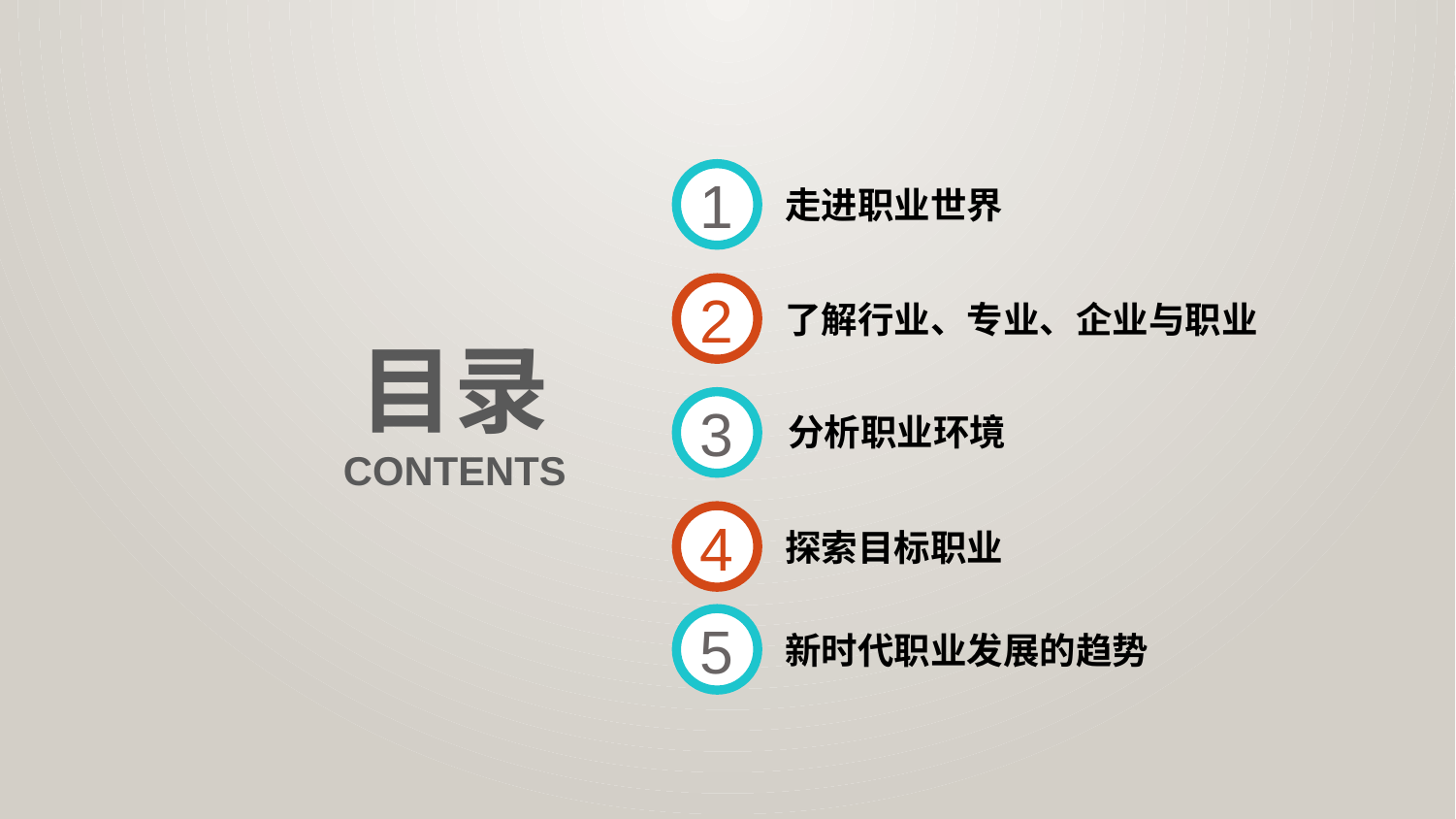

1
走进职业世界
2
了解行业、专业、企业与职业
目录
3
分析职业环境
CONTENTS
4
探索目标职业
5
新时代职业发展的趋势
2